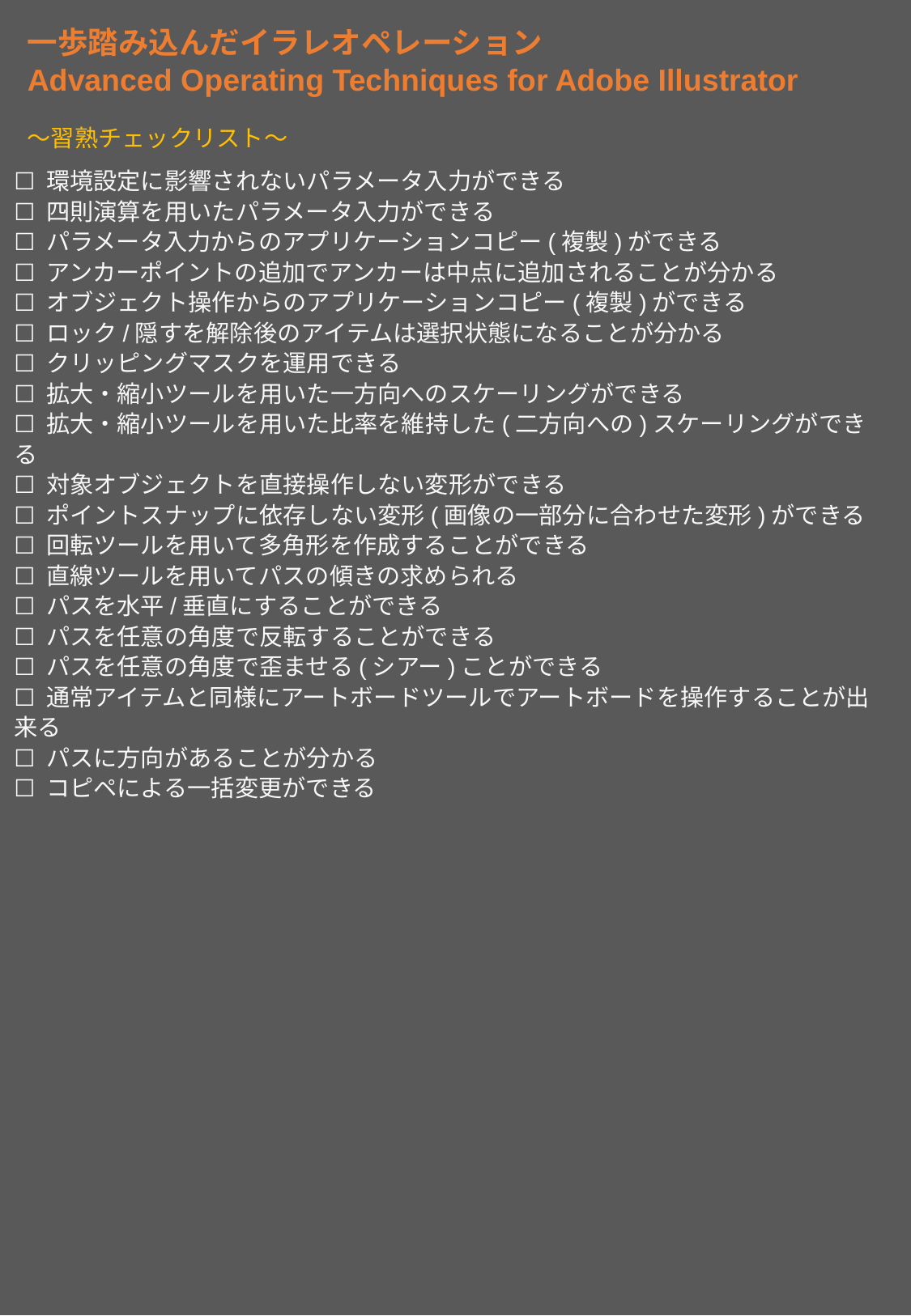

一歩踏み込んだイラレオペレーション
Advanced Operating Techniques for Adobe Illustrator
～習熟チェックリスト～
☐ 環境設定に影響されないパラメータ入力ができる
☐ 四則演算を用いたパラメータ入力ができる
☐ パラメータ入力からのアプリケーションコピー(複製)ができる
☐ アンカーポイントの追加でアンカーは中点に追加されることが分かる
☐ オブジェクト操作からのアプリケーションコピー(複製)ができる
☐ ロック/隠すを解除後のアイテムは選択状態になることが分かる
☐ クリッピングマスクを運用できる
☐ 拡大・縮小ツールを用いた一方向へのスケーリングができる
☐ 拡大・縮小ツールを用いた比率を維持した(二方向への)スケーリングができる
☐ 対象オブジェクトを直接操作しない変形ができる
☐ ポイントスナップに依存しない変形(画像の一部分に合わせた変形)ができる
☐ 回転ツールを用いて多角形を作成することができる
☐ 直線ツールを用いてパスの傾きの求められる
☐ パスを水平/垂直にすることができる
☐ パスを任意の角度で反転することができる
☐ パスを任意の角度で歪ませる(シアー)ことができる
☐ 通常アイテムと同様にアートボードツールでアートボードを操作することが出来る
☐ パスに方向があることが分かる
☐ コピペによる一括変更ができる